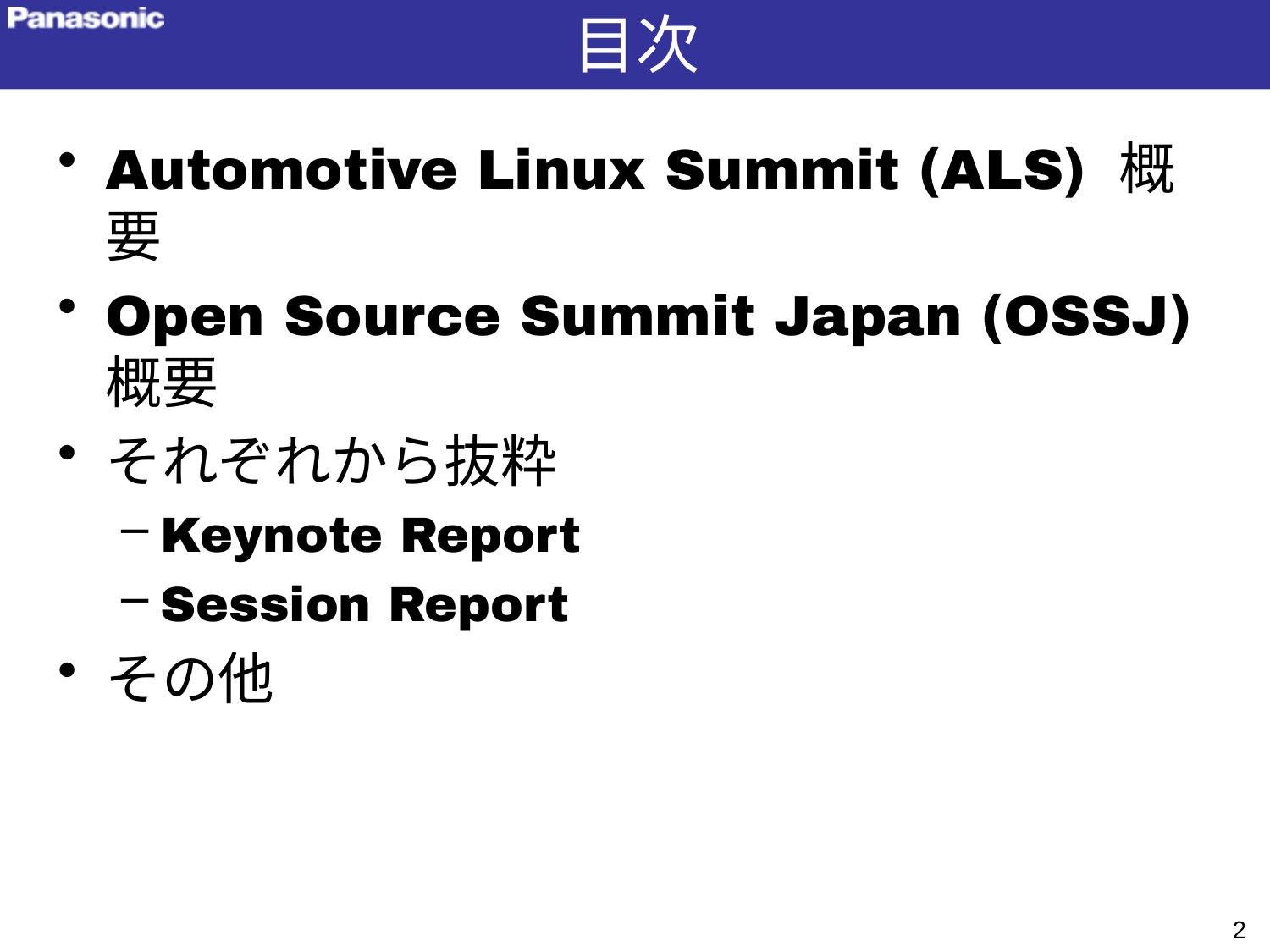

# 目次
Automotive Linux Summit (ALS) 概要
Open Source Summit Japan (OSSJ) 概要
それぞれから抜粋
Keynote Report
Session Report
その他
2